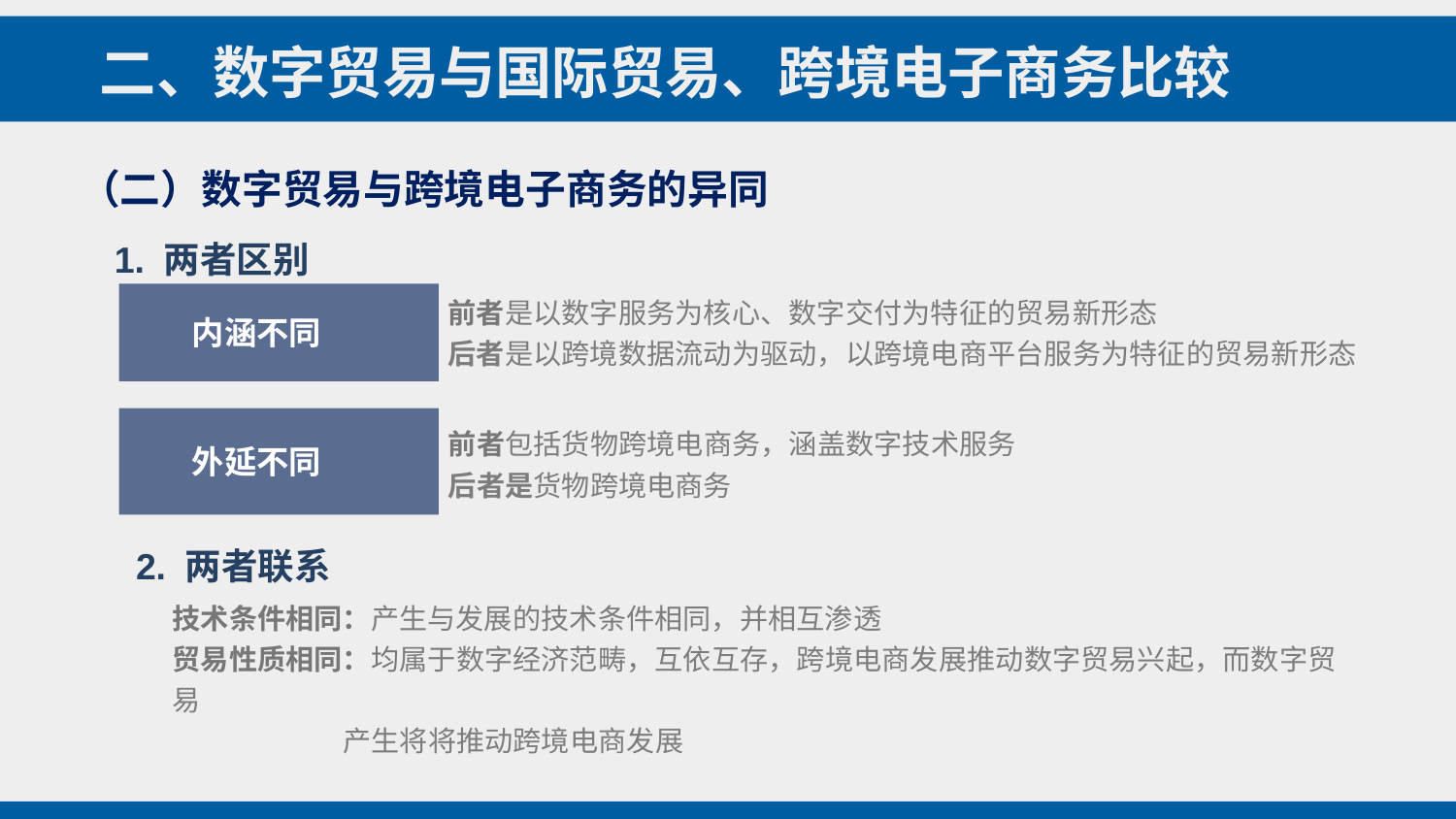

二、数字贸易与国际贸易、跨境电子商务比较
（二）数字贸易与跨境电子商务的异同
1. 两者区别
前者是以数字服务为核心、数字交付为特征的贸易新形态
后者是以跨境数据流动为驱动，以跨境电商平台服务为特征的贸易新形态
       内涵不同
       外延不同
前者包括货物跨境电商务，涵盖数字技术服务
后者是货物跨境电商务
2. 两者联系
技术条件相同：产生与发展的技术条件相同，并相互渗透
贸易性质相同：均属于数字经济范畴，互依互存，跨境电商发展推动数字贸易兴起，而数字贸易
                          产生将将推动跨境电商发展